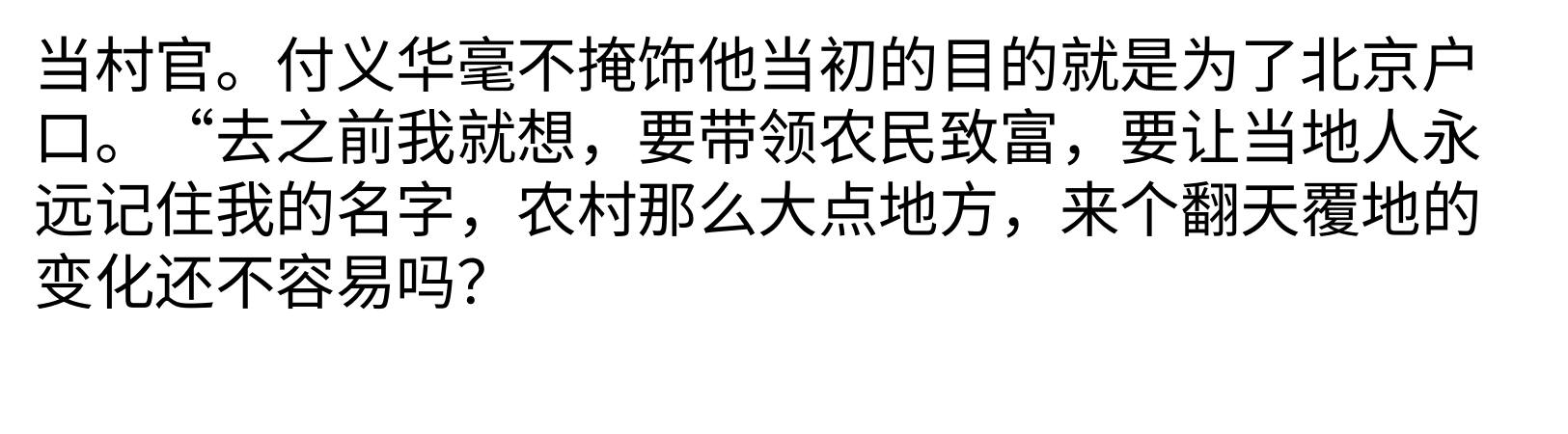

当村官。付义华毫不掩饰他当初的目的就是为了北京户口。“去之前我就想，要带领农民致富，要让当地人永远记住我的名字，农村那么大点地方，来个翻天覆地的变化还不容易吗？